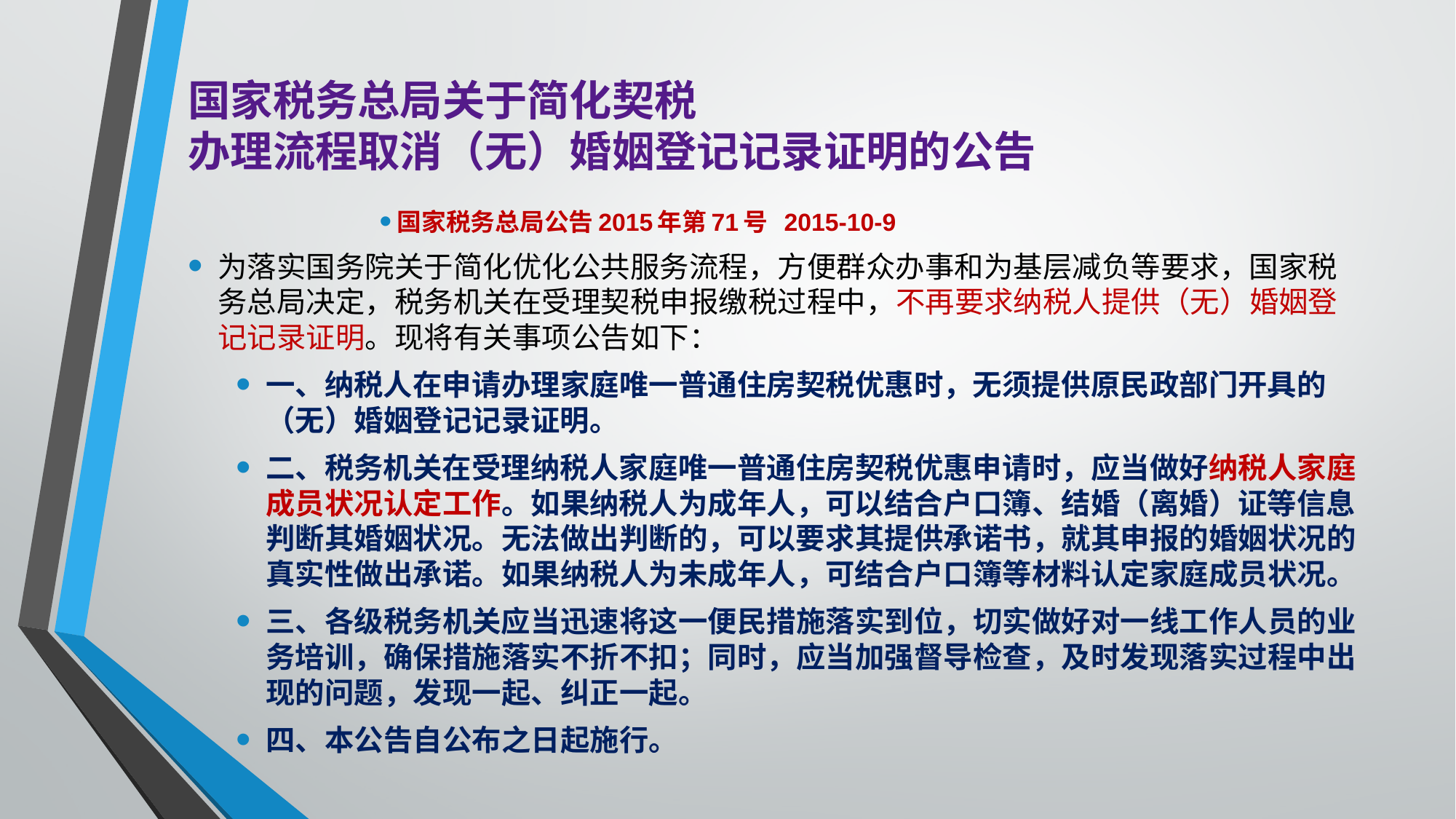

# 国家税务总局关于简化契税 办理流程取消（无）婚姻登记记录证明的公告
国家税务总局公告2015年第71号  2015-10-9
为落实国务院关于简化优化公共服务流程，方便群众办事和为基层减负等要求，国家税务总局决定，税务机关在受理契税申报缴税过程中，不再要求纳税人提供（无）婚姻登记记录证明。现将有关事项公告如下：
一、纳税人在申请办理家庭唯一普通住房契税优惠时，无须提供原民政部门开具的（无）婚姻登记记录证明。
二、税务机关在受理纳税人家庭唯一普通住房契税优惠申请时，应当做好纳税人家庭成员状况认定工作。如果纳税人为成年人，可以结合户口簿、结婚（离婚）证等信息判断其婚姻状况。无法做出判断的，可以要求其提供承诺书，就其申报的婚姻状况的真实性做出承诺。如果纳税人为未成年人，可结合户口簿等材料认定家庭成员状况。
三、各级税务机关应当迅速将这一便民措施落实到位，切实做好对一线工作人员的业务培训，确保措施落实不折不扣；同时，应当加强督导检查，及时发现落实过程中出现的问题，发现一起、纠正一起。
四、本公告自公布之日起施行。